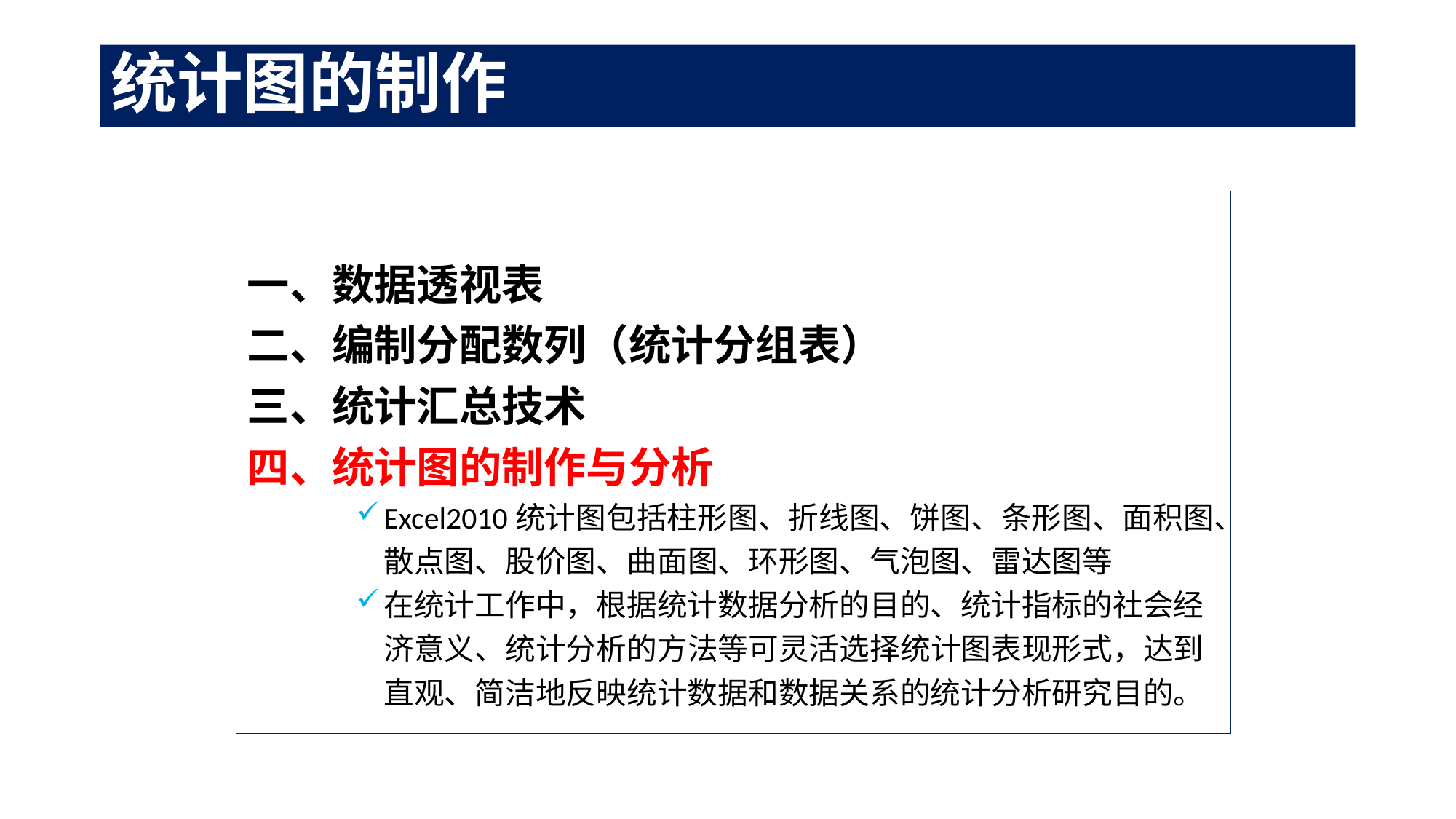

# 统计图的制作

一、数据透视表
二、编制分配数列（统计分组表）
三、统计汇总技术
四、统计图的制作与分析
Excel2010统计图包括柱形图、折线图、饼图、条形图、面积图、散点图、股价图、曲面图、环形图、气泡图、雷达图等
在统计工作中，根据统计数据分析的目的、统计指标的社会经济意义、统计分析的方法等可灵活选择统计图表现形式，达到直观、简洁地反映统计数据和数据关系的统计分析研究目的。